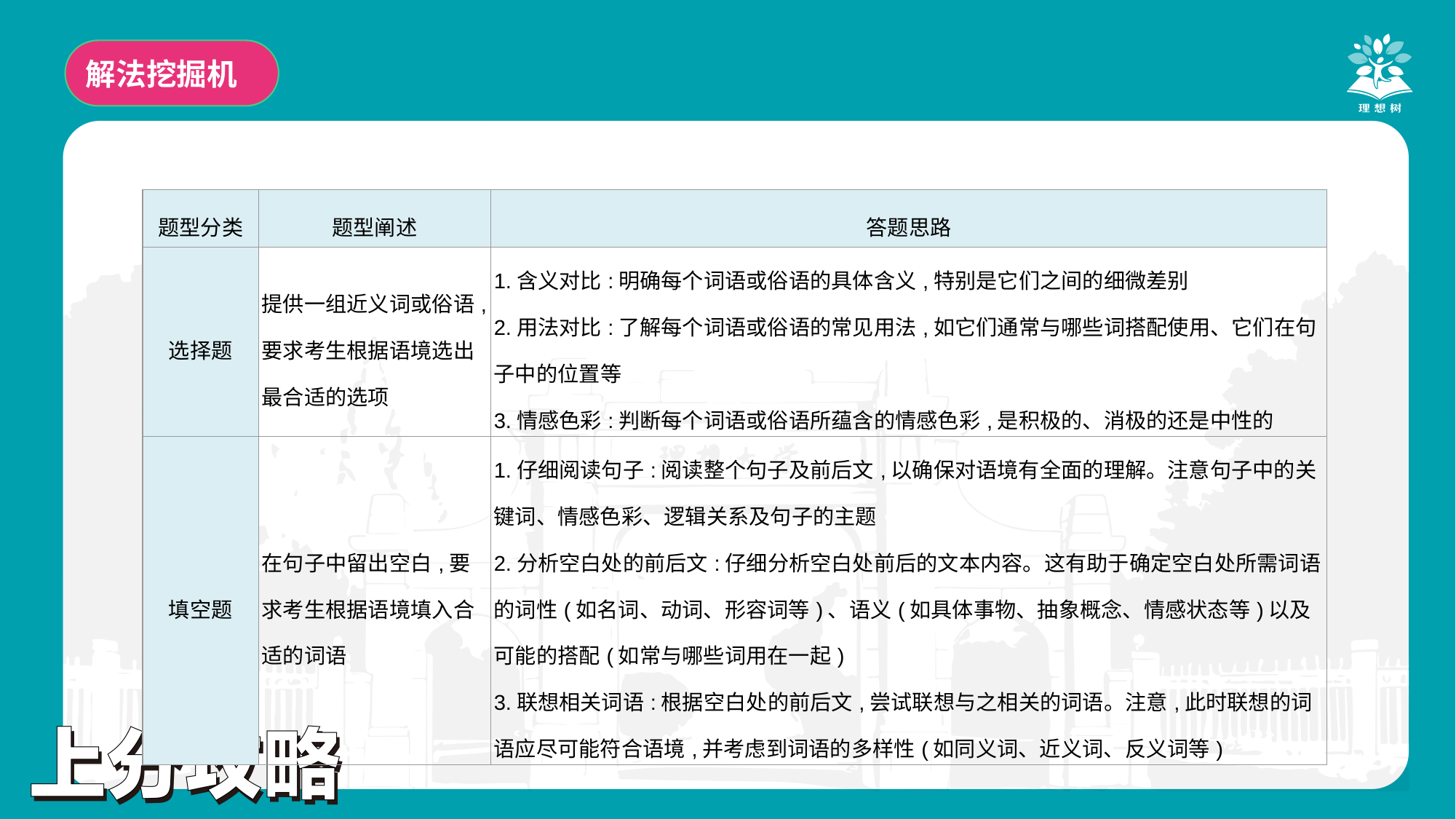

解法挖掘机
| 题型分类 | 题型阐述 | 答题思路 |
| --- | --- | --- |
| 选择题 | 提供一组近义词或俗语,要求考生根据语境选出最合适的选项 | 1.含义对比:明确每个词语或俗语的具体含义,特别是它们之间的细微差别 2.用法对比:了解每个词语或俗语的常见用法,如它们通常与哪些词搭配使用、它们在句子中的位置等 3.情感色彩:判断每个词语或俗语所蕴含的情感色彩,是积极的、消极的还是中性的 |
| 填空题 | 在句子中留出空白,要求考生根据语境填入合适的词语 | 1.仔细阅读句子:阅读整个句子及前后文,以确保对语境有全面的理解。注意句子中的关键词、情感色彩、逻辑关系及句子的主题 2.分析空白处的前后文:仔细分析空白处前后的文本内容。这有助于确定空白处所需词语的词性(如名词、动词、形容词等)、语义(如具体事物、抽象概念、情感状态等)以及可能的搭配(如常与哪些词用在一起) 3.联想相关词语:根据空白处的前后文,尝试联想与之相关的词语。注意,此时联想的词语应尽可能符合语境,并考虑到词语的多样性(如同义词、近义词、反义词等) |